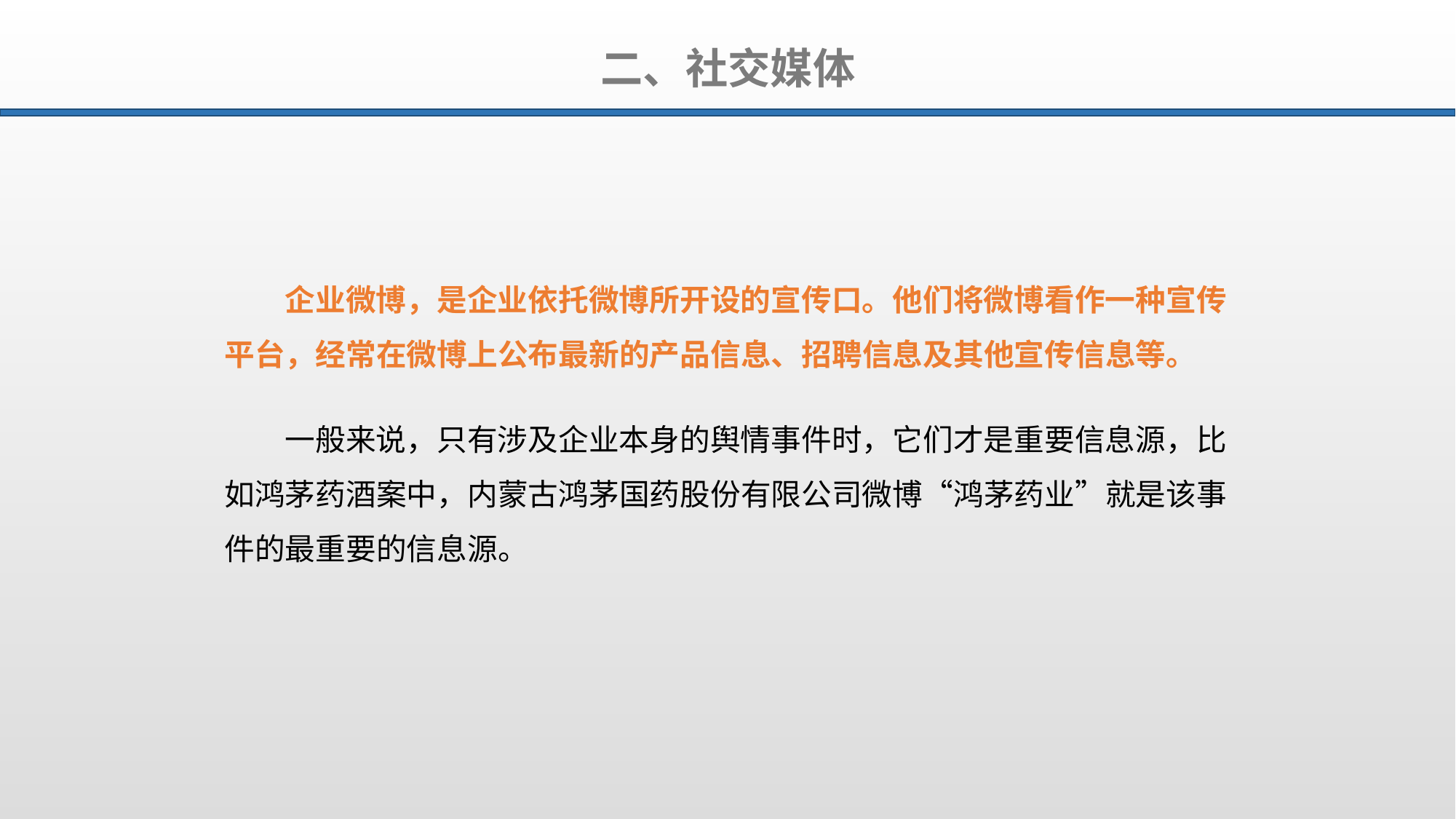

二、社交媒体

企业微博，是企业依托微博所开设的宣传口。他们将微博看作一种宣传平台，经常在微博上公布最新的产品信息、招聘信息及其他宣传信息等。
一般来说，只有涉及企业本身的舆情事件时，它们才是重要信息源，比如鸿茅药酒案中，内蒙古鸿茅国药股份有限公司微博“鸿茅药业”就是该事件的最重要的信息源。